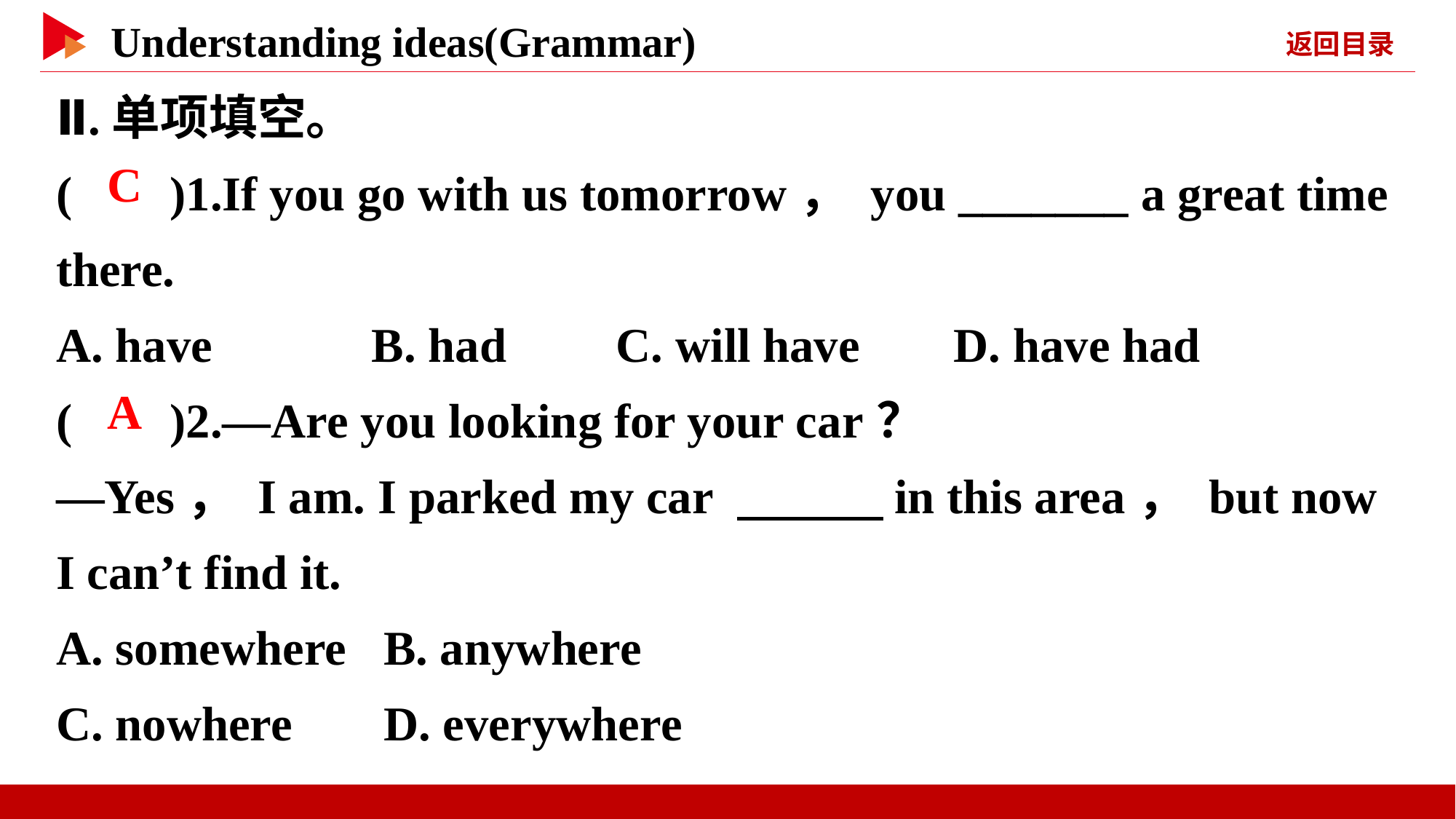

Ⅱ.单项填空。
(        )1.If you go with us tomorrow， you _______ a great time there.
A. have	        B. had          C. will have	  D. have had
(        )2.—Are you looking for your car？
—Yes， I am. I parked my car 　　　in this area， but now I can’t find it.
A. somewhere	B. anywhere
C. nowhere	D. everywhere
   C
   A